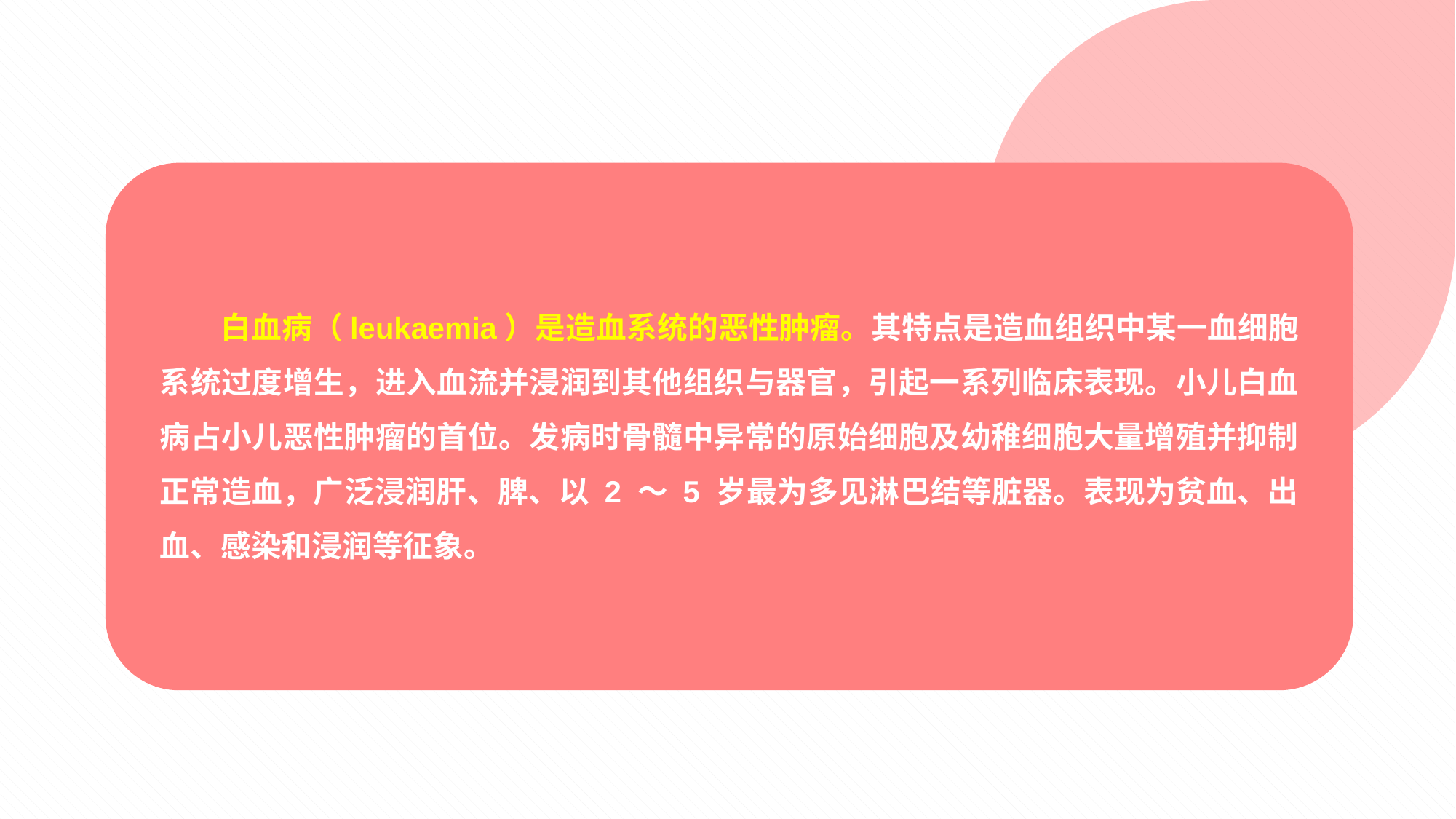

白血病（leukaemia）是造血系统的恶性肿瘤。其特点是造血组织中某一血细胞系统过度增生，进入血流并浸润到其他组织与器官，引起一系列临床表现。小儿白血病占小儿恶性肿瘤的首位。发病时骨髓中异常的原始细胞及幼稚细胞大量增殖并抑制正常造血，广泛浸润肝、脾、以 2 ～ 5 岁最为多见淋巴结等脏器。表现为贫血、出血、感染和浸润等征象。